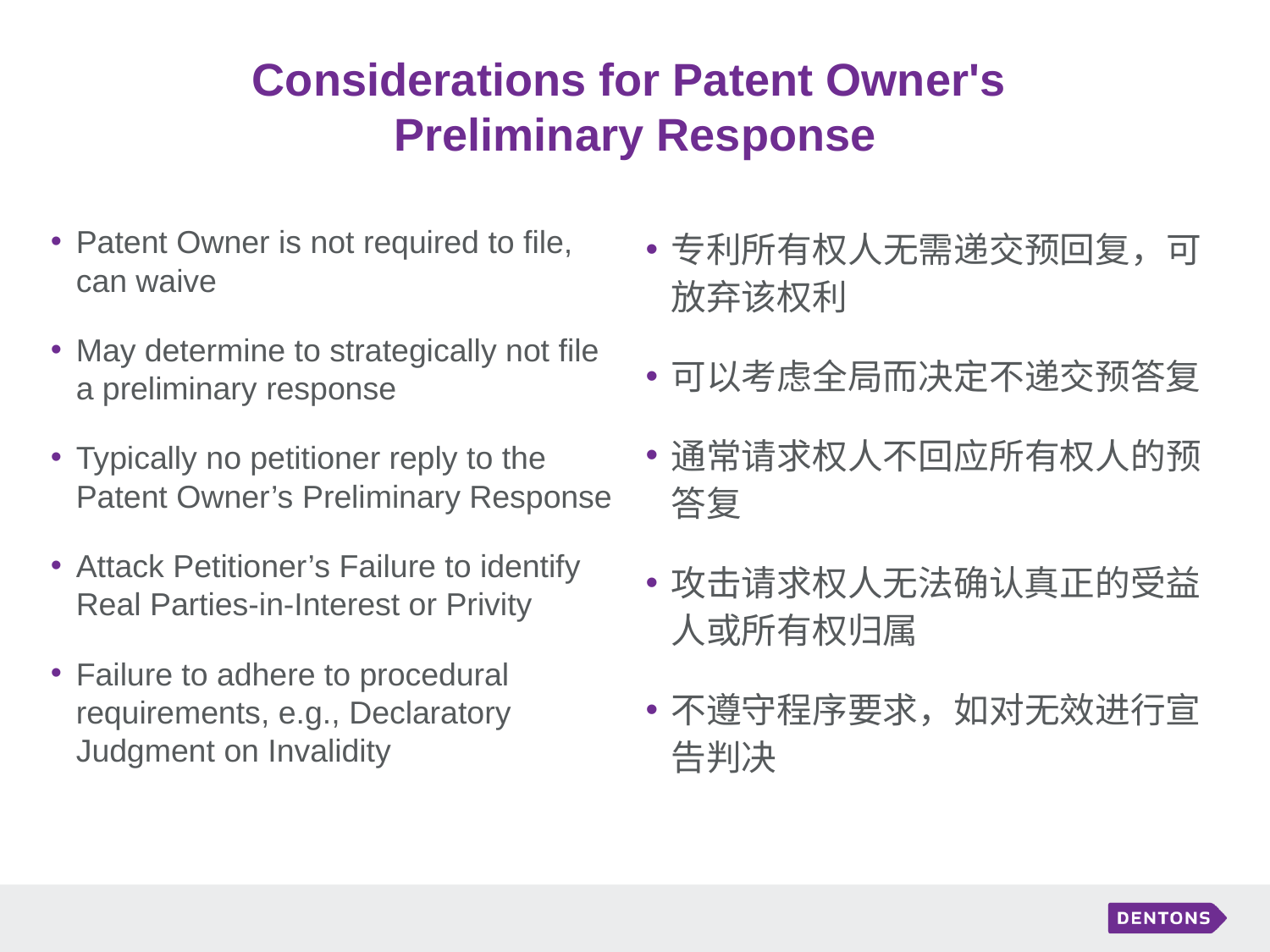

# Considerations for Patent Owner's Preliminary Response
Patent Owner is not required to file, can waive
May determine to strategically not file a preliminary response
Typically no petitioner reply to the Patent Owner’s Preliminary Response
Attack Petitioner’s Failure to identify Real Parties-in-Interest or Privity
Failure to adhere to procedural requirements, e.g., Declaratory Judgment on Invalidity
专利所有权人无需递交预回复，可放弃该权利
可以考虑全局而决定不递交预答复
通常请求权人不回应所有权人的预答复
攻击请求权人无法确认真正的受益人或所有权归属
不遵守程序要求，如对无效进行宣告判决